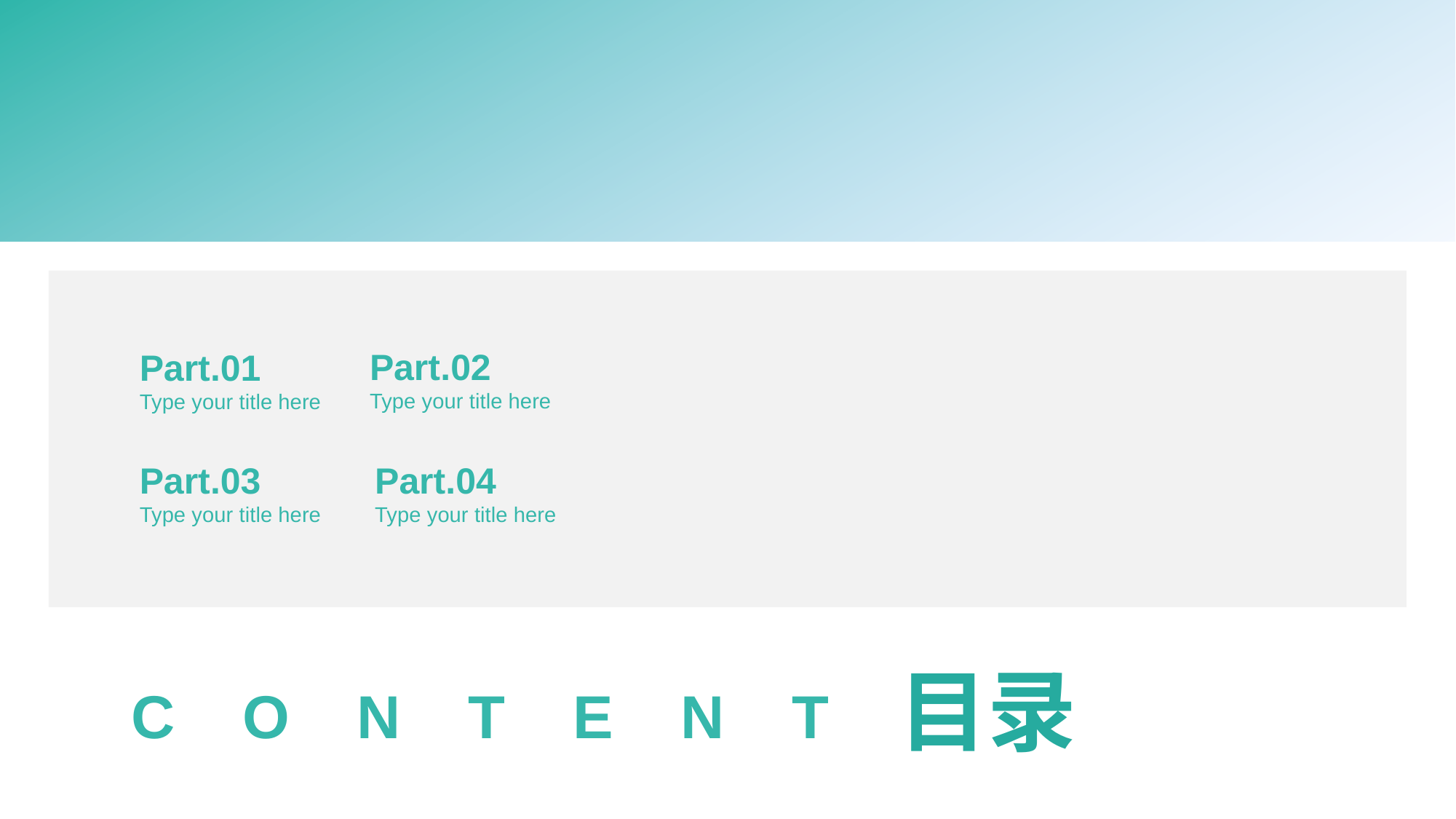

e7d195523061f1c01d60fa9f1cfcbfb3d7dea265119d71e15FBB43640B43E9A75E03FE54C774D5D4779ED45933E78901D3CB0E69E39D04A9E1E9B25CF060C4BCA4D072860494D0D8E683C2FE58414E1594E8D0C6691C60C19F90E2B0C63E6FBCCBE3B197C03363096E43C05E7E5A2B0D73FB5C93850C6DBF7777BE563C7F84DE3E2C1A0B5759DE8C

Part.02
Type your title here
Part.01
Type your title here
Part.03
Type your title here
Part.04
Type your title here
目录
C    O    N    T    E    N    T